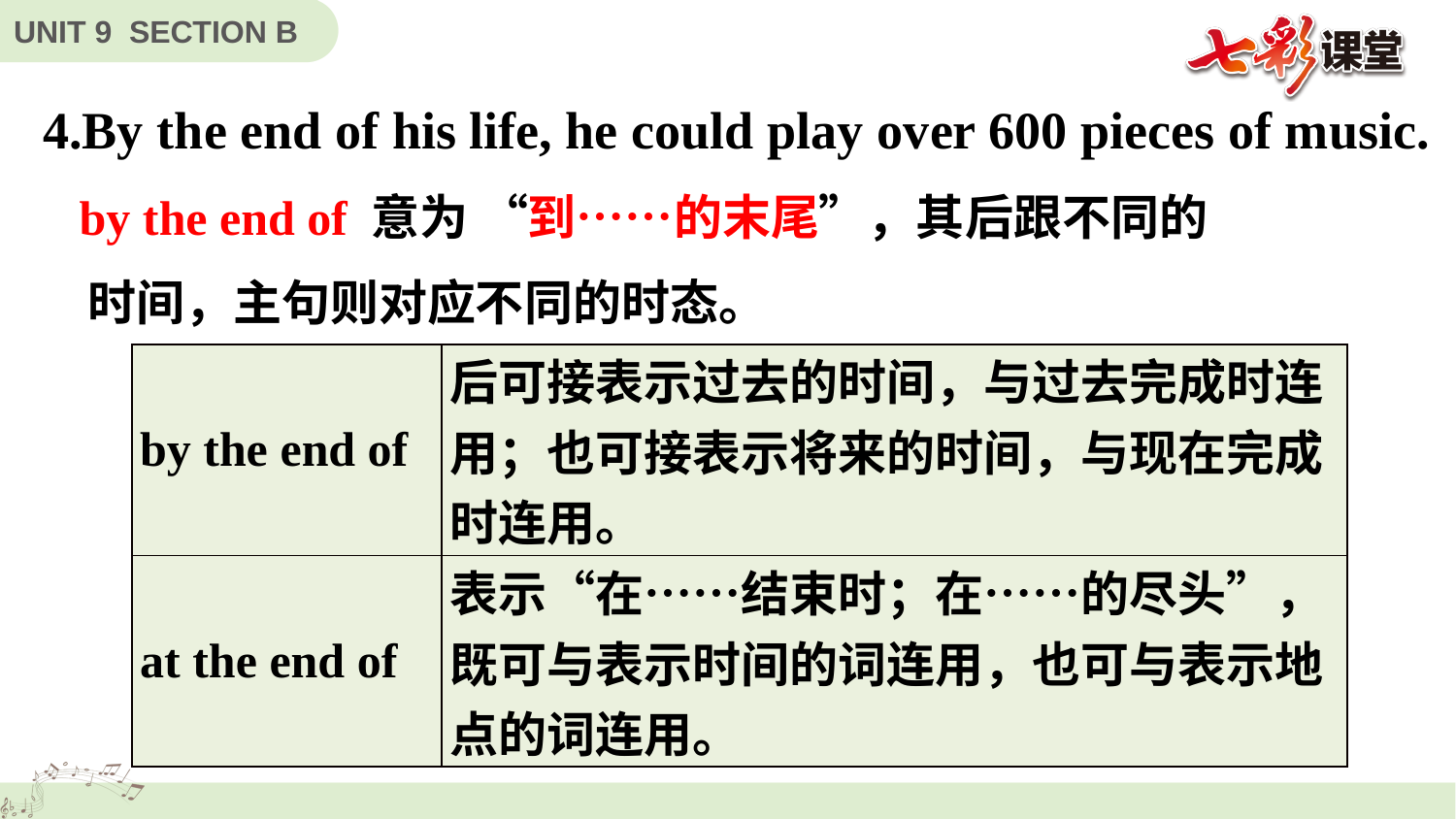

4.By the end of his life, he could play over 600 pieces of music.
   by the end of 意为 “到……的末尾”，其后跟不同的
   时间，主句则对应不同的时态。
| by the end of | 后可接表示过去的时间，与过去完成时连用；也可接表示将来的时间，与现在完成时连用。 |
| --- | --- |
| at the end of | 表示“在……结束时；在……的尽头”，既可与表示时间的词连用，也可与表示地点的词连用。 |